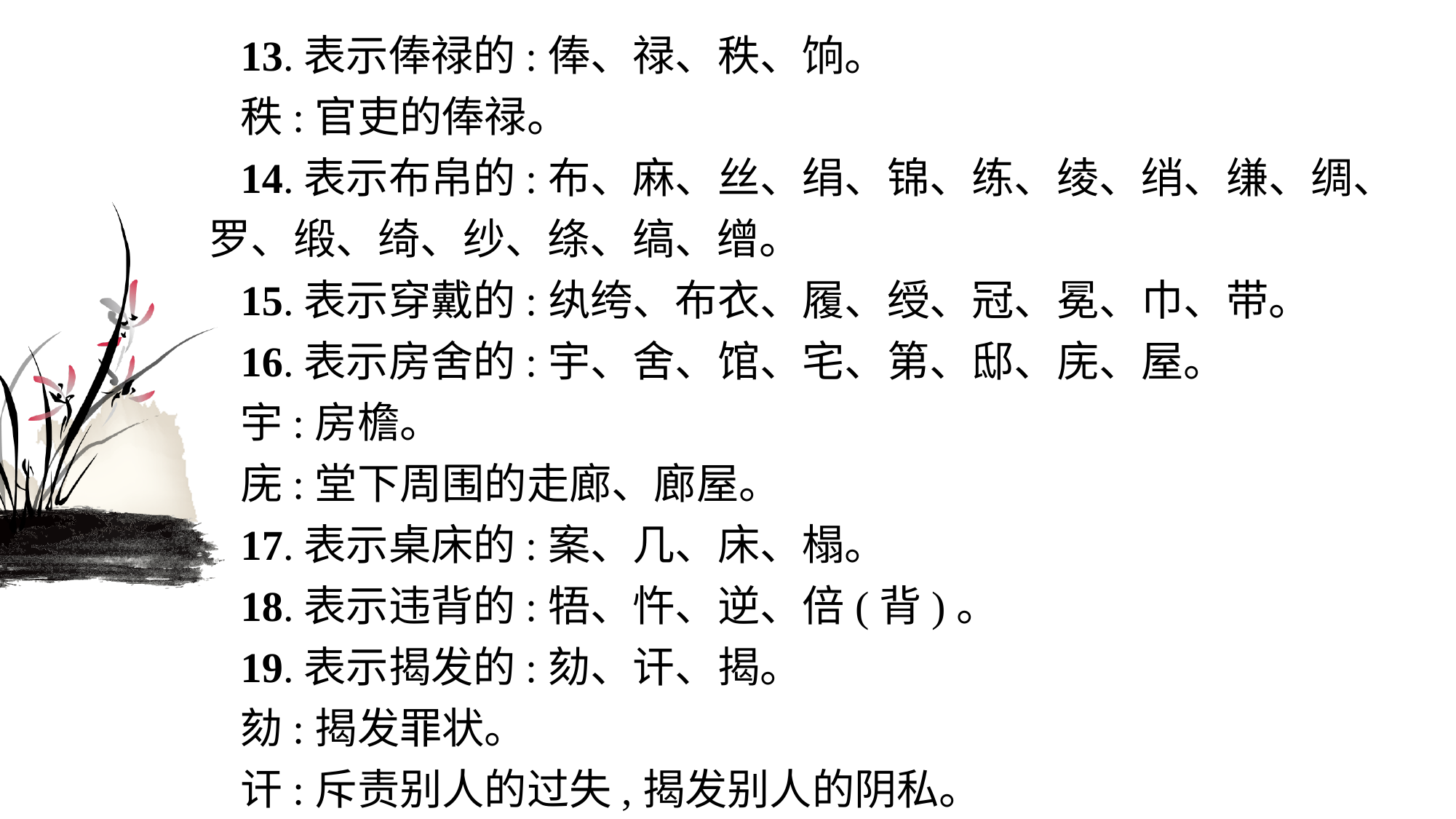

13.表示俸禄的:俸、禄、秩、饷。
秩:官吏的俸禄。
14.表示布帛的:布、麻、丝、绢、锦、练、绫、绡、缣、绸、罗、缎、绮、纱、绦、缟、缯。
15.表示穿戴的:纨绔、布衣、履、绶、冠、冕、巾、带。
16.表示房舍的:宇、舍、馆、宅、第、邸、庑、屋。
宇:房檐。
庑:堂下周围的走廊、廊屋。
17.表示桌床的:案、几、床、榻。
18.表示违背的:牾、忤、逆、倍(背)。
19.表示揭发的:劾、讦、揭。
劾:揭发罪状。
讦:斥责别人的过失,揭发别人的阴私。